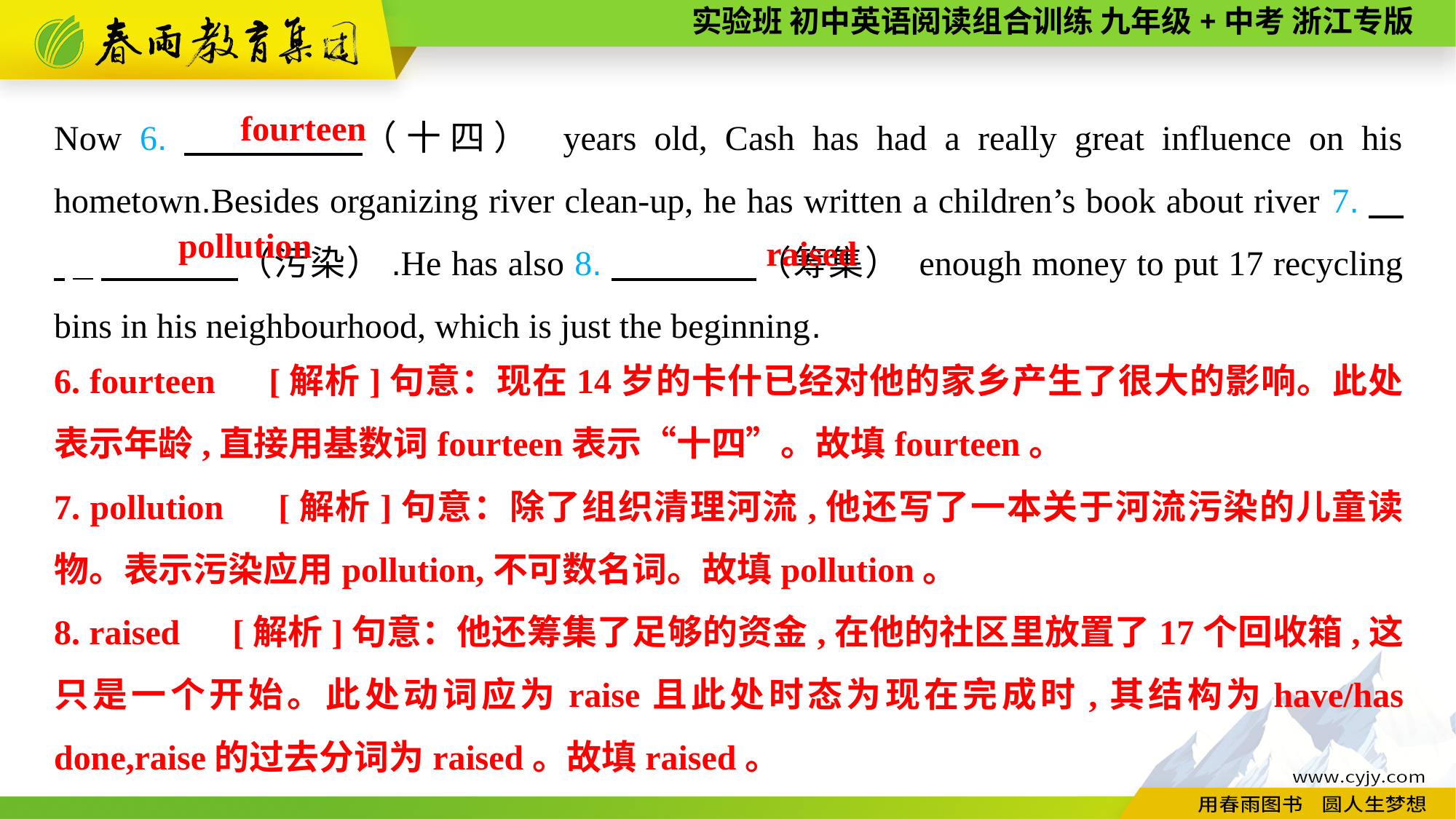

Now 6.　        （十四） years old, Cash has had a really great influence on his hometown.Besides organizing river clean-up, he has written a children’s book about river 7.　 . 　　   　（污染）.He has also 8.　　　　（筹集） enough money to put 17 recycling bins in his neighbourhood, which is just the beginning.
fourteen
pollution
raised
6. fourteen　[解析]句意：现在14岁的卡什已经对他的家乡产生了很大的影响。此处表示年龄,直接用基数词fourteen表示“十四”。故填fourteen。
7. pollution　[解析]句意：除了组织清理河流,他还写了一本关于河流污染的儿童读物。表示污染应用pollution,不可数名词。故填pollution。
8. raised　[解析]句意：他还筹集了足够的资金,在他的社区里放置了17个回收箱,这只是一个开始。此处动词应为raise且此处时态为现在完成时,其结构为have/has done,raise的过去分词为raised。故填raised。